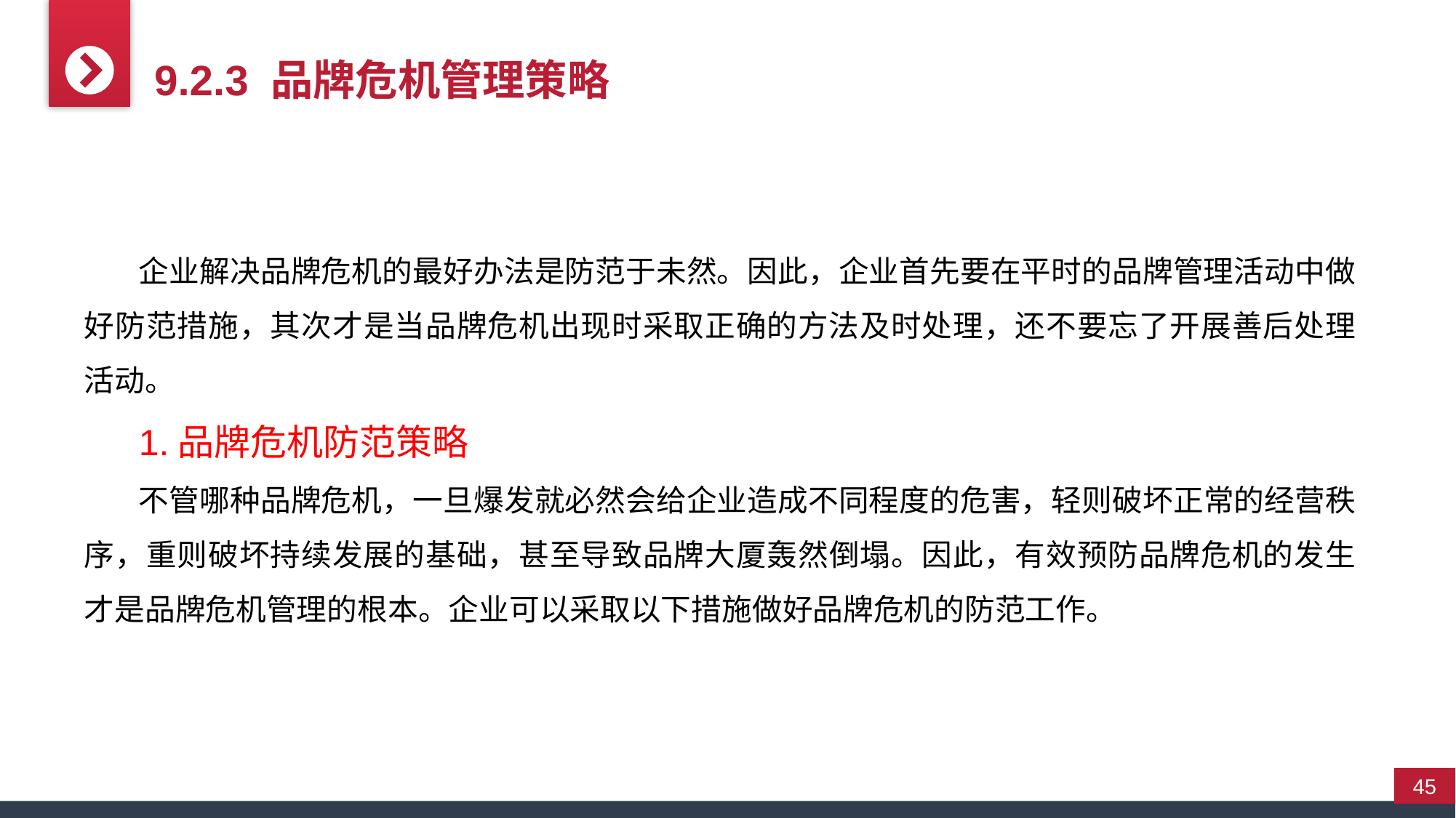

9.2.3 品牌危机管理策略
企业解决品牌危机的最好办法是防范于未然。因此，企业首先要在平时的品牌管理活动中做好防范措施，其次才是当品牌危机出现时采取正确的方法及时处理，还不要忘了开展善后处理活动。
1.品牌危机防范策略
不管哪种品牌危机，一旦爆发就必然会给企业造成不同程度的危害，轻则破坏正常的经营秩序，重则破坏持续发展的基础，甚至导致品牌大厦轰然倒塌。因此，有效预防品牌危机的发生才是品牌危机管理的根本。企业可以采取以下措施做好品牌危机的防范工作。